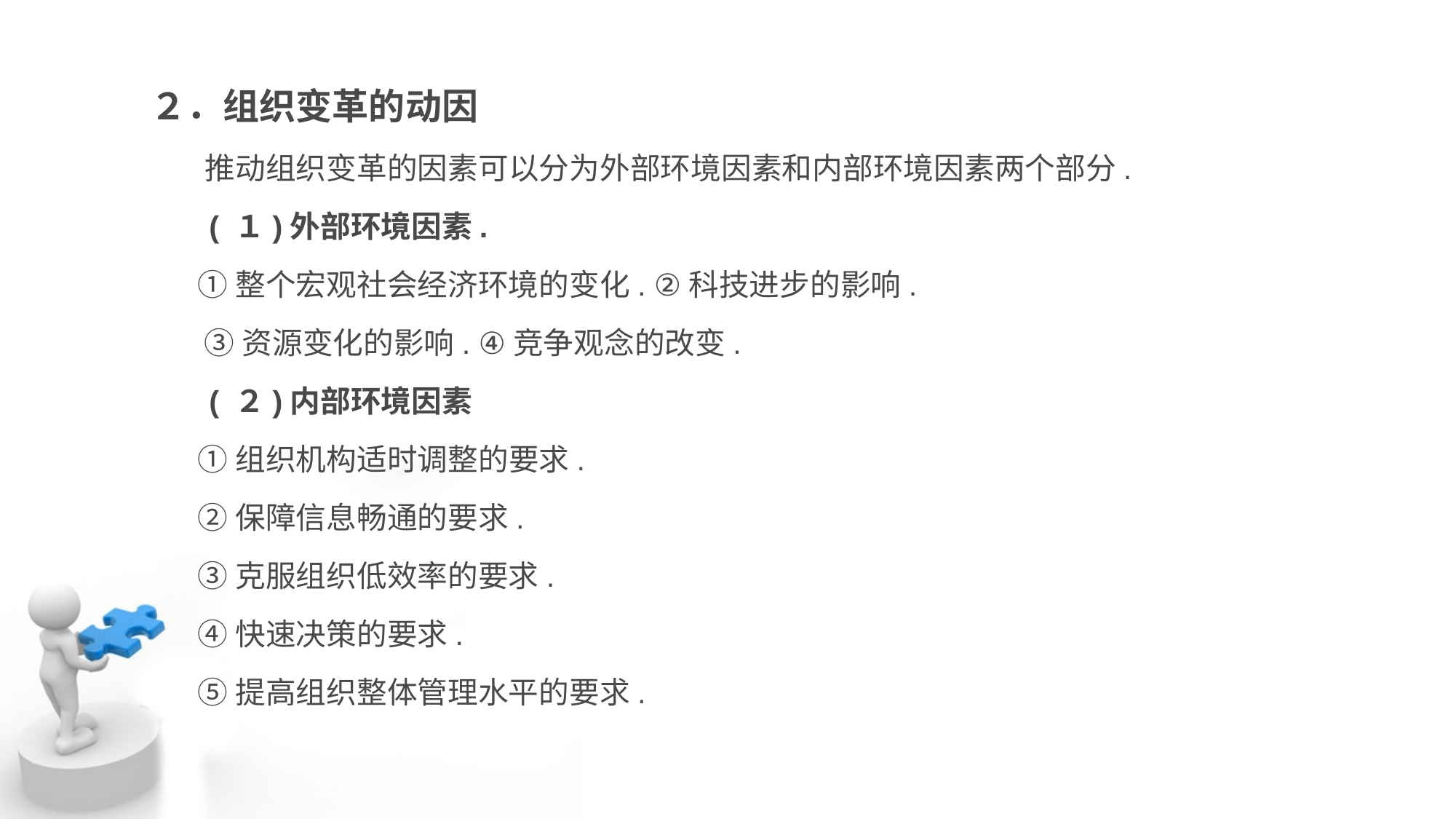

２．组织变革的动因
       推动组织变革的因素可以分为外部环境因素和内部环境因素两个部分.
       ( １)外部环境因素.
       ①整个宏观社会经济环境的变化. ②科技进步的影响.
        ③资源变化的影响. ④竞争观念的改变.
       ( ２)内部环境因素
       ①组织机构适时调整的要求.
       ②保障信息畅通的要求.
       ③克服组织低效率的要求.
       ④快速决策的要求.
       ⑤提高组织整体管理水平的要求.